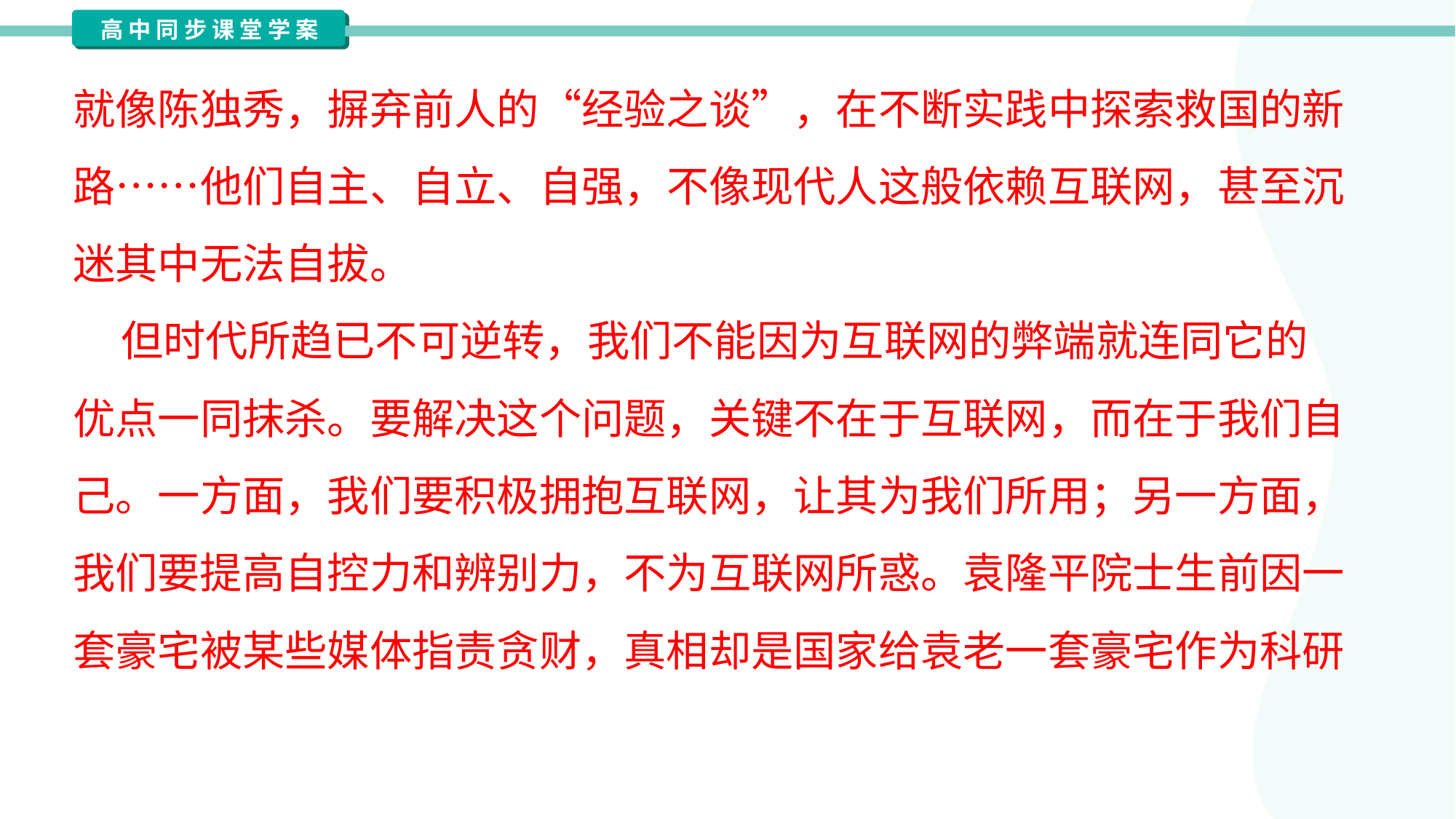

就像陈独秀，摒弃前人的“经验之谈”，在不断实践中探索救国的新
路……他们自主、自立、自强，不像现代人这般依赖互联网，甚至沉
迷其中无法自拔。
    但时代所趋已不可逆转，我们不能因为互联网的弊端就连同它的
优点一同抹杀。要解决这个问题，关键不在于互联网，而在于我们自
己。一方面，我们要积极拥抱互联网，让其为我们所用；另一方面，
我们要提高自控力和辨别力，不为互联网所惑。袁隆平院士生前因一
套豪宅被某些媒体指责贪财，真相却是国家给袁老一套豪宅作为科研